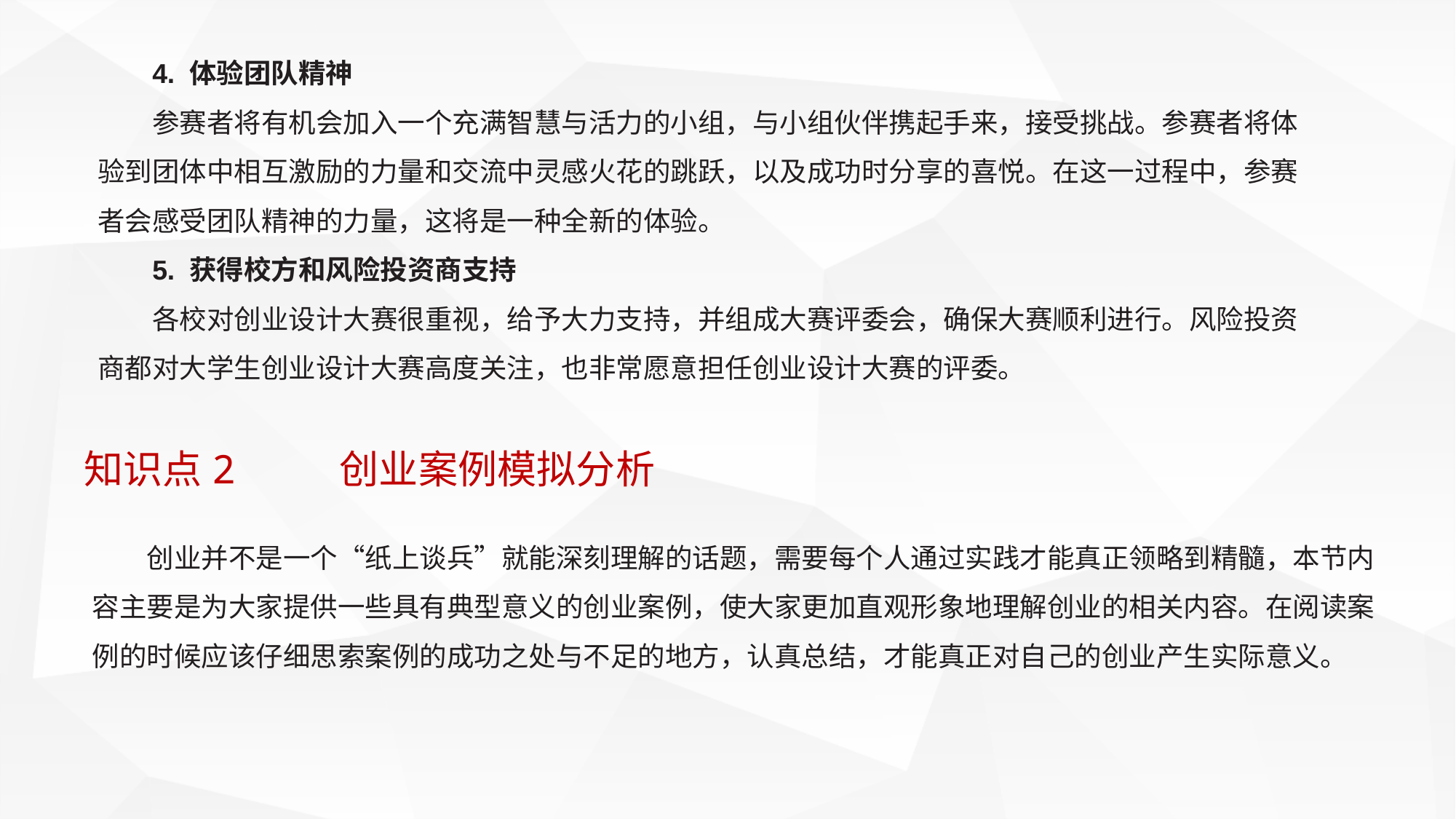

4. 体验团队精神
参赛者将有机会加入一个充满智慧与活力的小组，与小组伙伴携起手来，接受挑战。参赛者将体验到团体中相互激励的力量和交流中灵感火花的跳跃，以及成功时分享的喜悦。在这一过程中，参赛者会感受团队精神的力量，这将是一种全新的体验。
5. 获得校方和风险投资商支持
各校对创业设计大赛很重视，给予大力支持，并组成大赛评委会，确保大赛顺利进行。风险投资商都对大学生创业设计大赛高度关注，也非常愿意担任创业设计大赛的评委。
知识点2    创业案例模拟分析
创业并不是一个“纸上谈兵”就能深刻理解的话题，需要每个人通过实践才能真正领略到精髓，本节内容主要是为大家提供一些具有典型意义的创业案例，使大家更加直观形象地理解创业的相关内容。在阅读案例的时候应该仔细思索案例的成功之处与不足的地方，认真总结，才能真正对自己的创业产生实际意义。